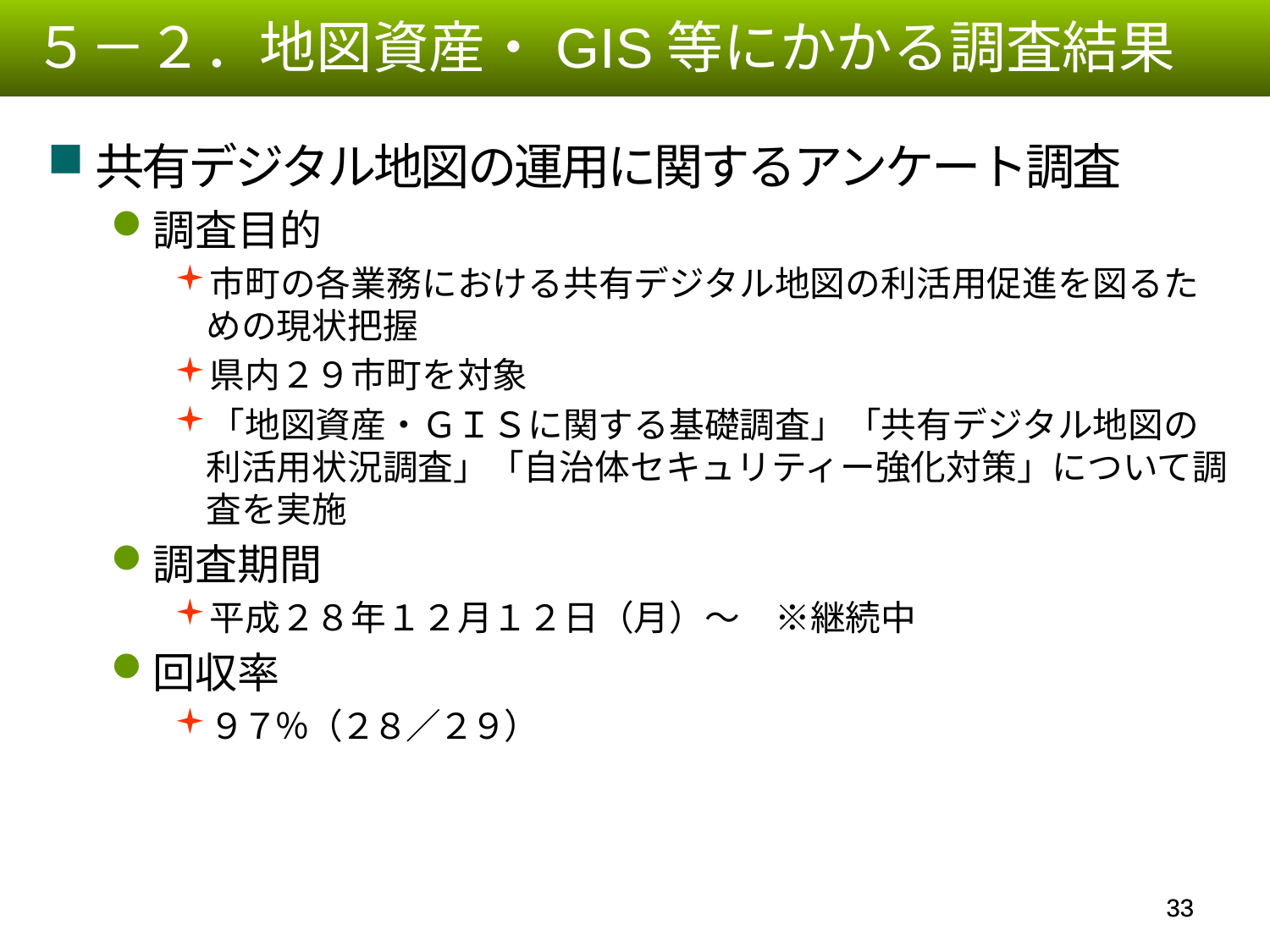

５－２．地図資産・GIS等にかかる調査結果
共有デジタル地図の運用に関するアンケート調査
調査目的
市町の各業務における共有デジタル地図の利活用促進を図るための現状把握
県内２９市町を対象
「地図資産・ＧＩＳに関する基礎調査」「共有デジタル地図の利活用状況調査」「自治体セキュリティー強化対策」について調査を実施
調査期間
平成２８年１２月１２日（月）～　※継続中
回収率
９７％（２８／２９）
33
33